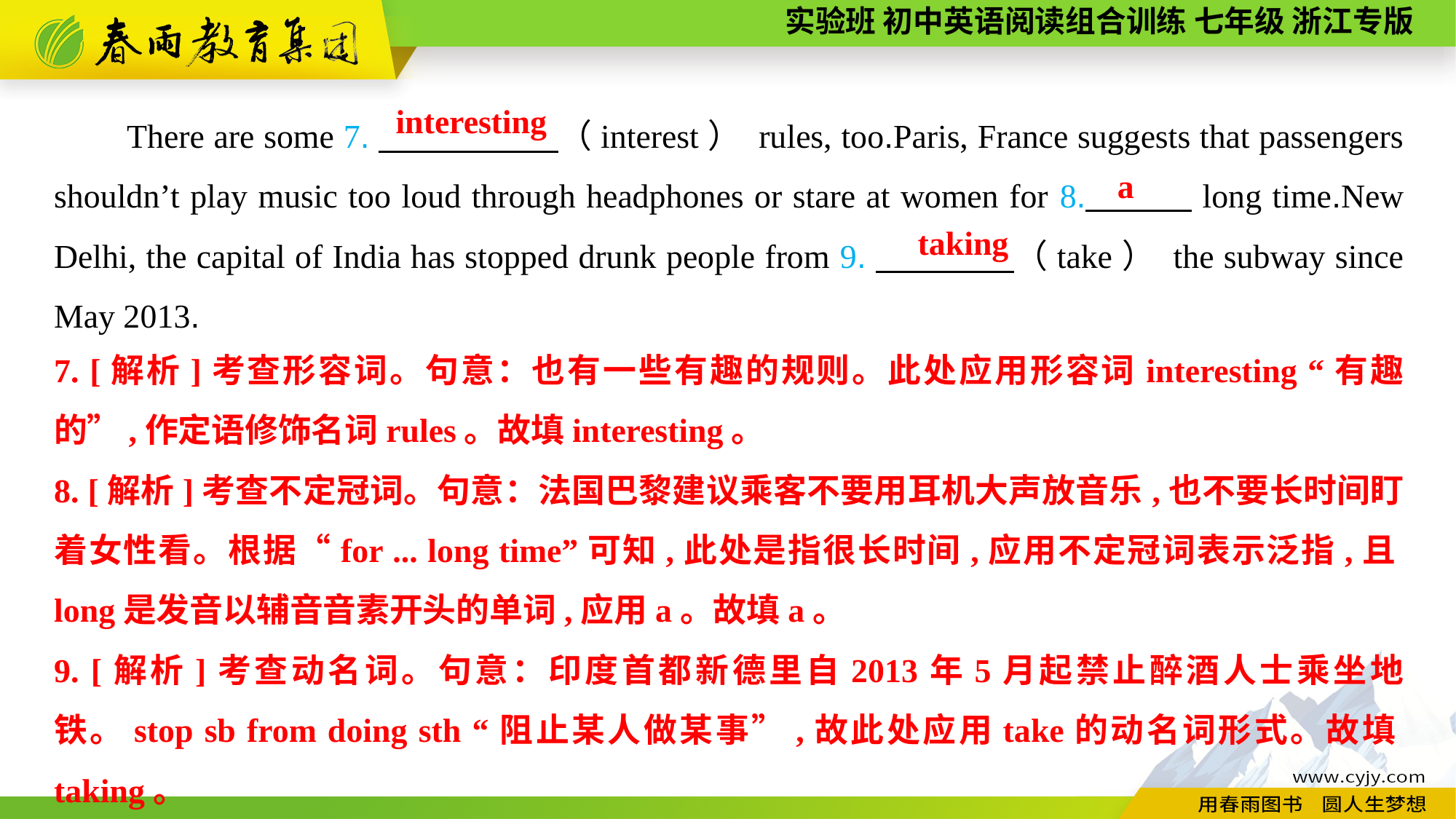

There are some 7.　　　　     （interest） rules, too.Paris, France suggests that passengers shouldn’t play music too loud through headphones or stare at women for 8.           long time.New Delhi, the capital of India has stopped drunk people from 9.　　　　（take） the subway since May 2013.
interesting
a
taking
7. [解析]考查形容词。句意：也有一些有趣的规则。此处应用形容词interesting “有趣的”,作定语修饰名词rules。故填interesting。
8. [解析]考查不定冠词。句意：法国巴黎建议乘客不要用耳机大声放音乐,也不要长时间盯着女性看。根据“for ... long time”可知,此处是指很长时间,应用不定冠词表示泛指,且long是发音以辅音音素开头的单词,应用a。故填a。
9. [解析]考查动名词。句意：印度首都新德里自2013年5月起禁止醉酒人士乘坐地铁。stop sb from doing sth “阻止某人做某事”,故此处应用take的动名词形式。故填taking。